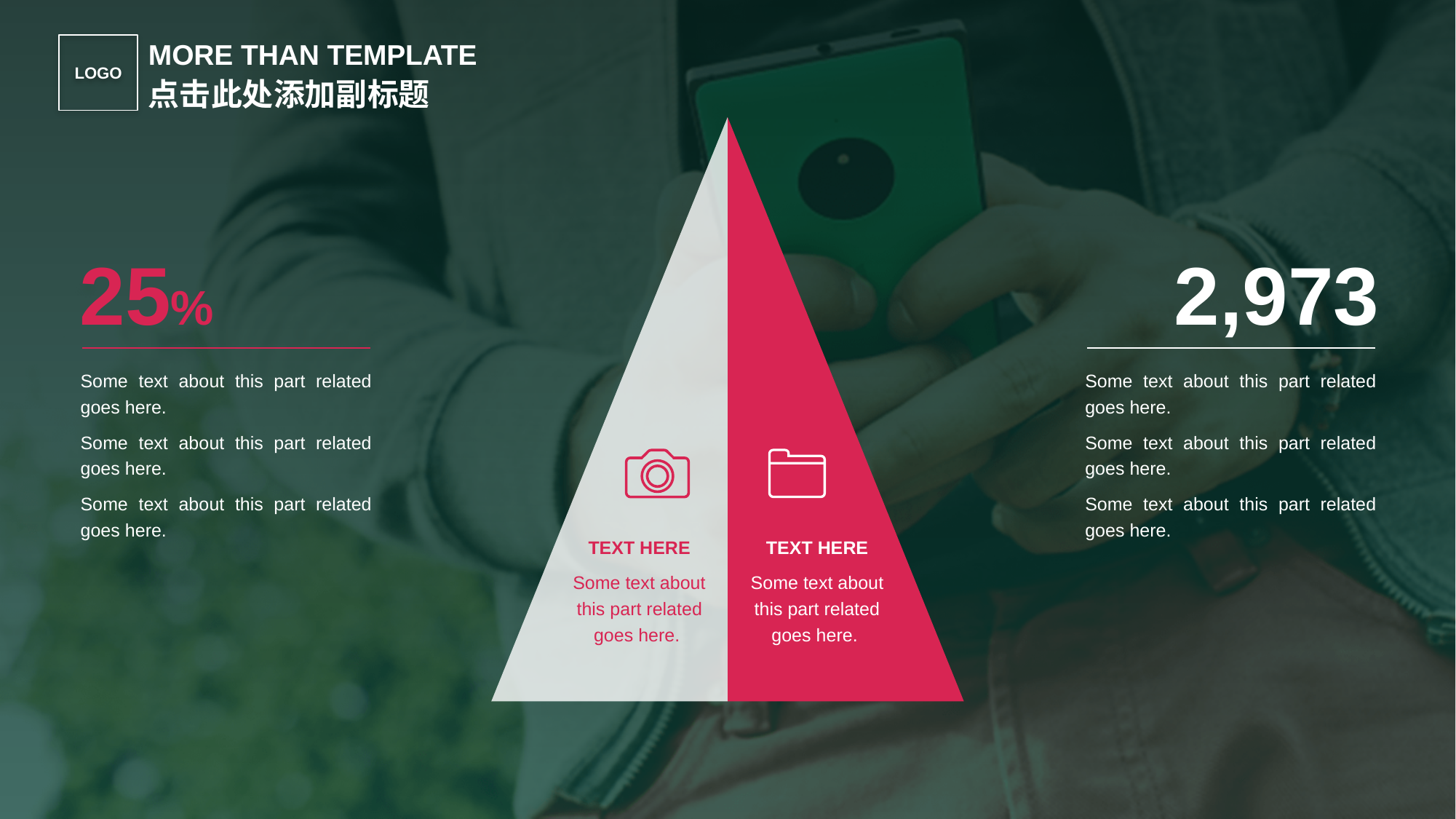

MORE THAN TEMPLATE
点击此处添加副标题
LOGO

25%
2,973
Some text about this part related goes here.
Some text about this part related goes here.
Some text about this part related goes here.
Some text about this part related goes here.
Some text about this part related goes here.
Some text about this part related goes here.

TEXT HERE
Some text about this part related goes here.
TEXT HERE
Some text about this part related goes here.